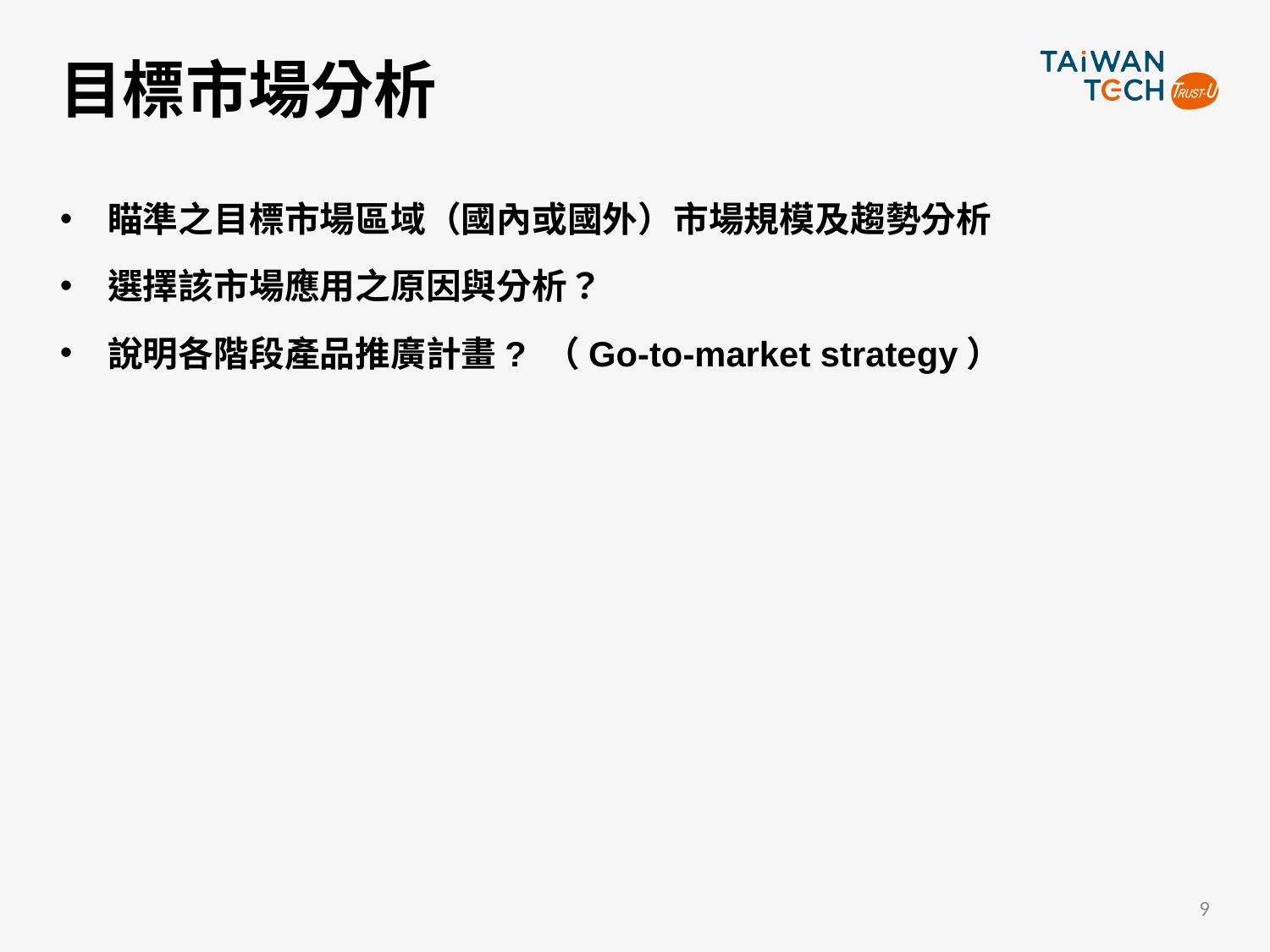

# 目標市場分析
瞄準之目標市場區域（國內或國外）市場規模及趨勢分析
選擇該市場應用之原因與分析？
說明各階段產品推廣計畫? （Go-to-market strategy）

9